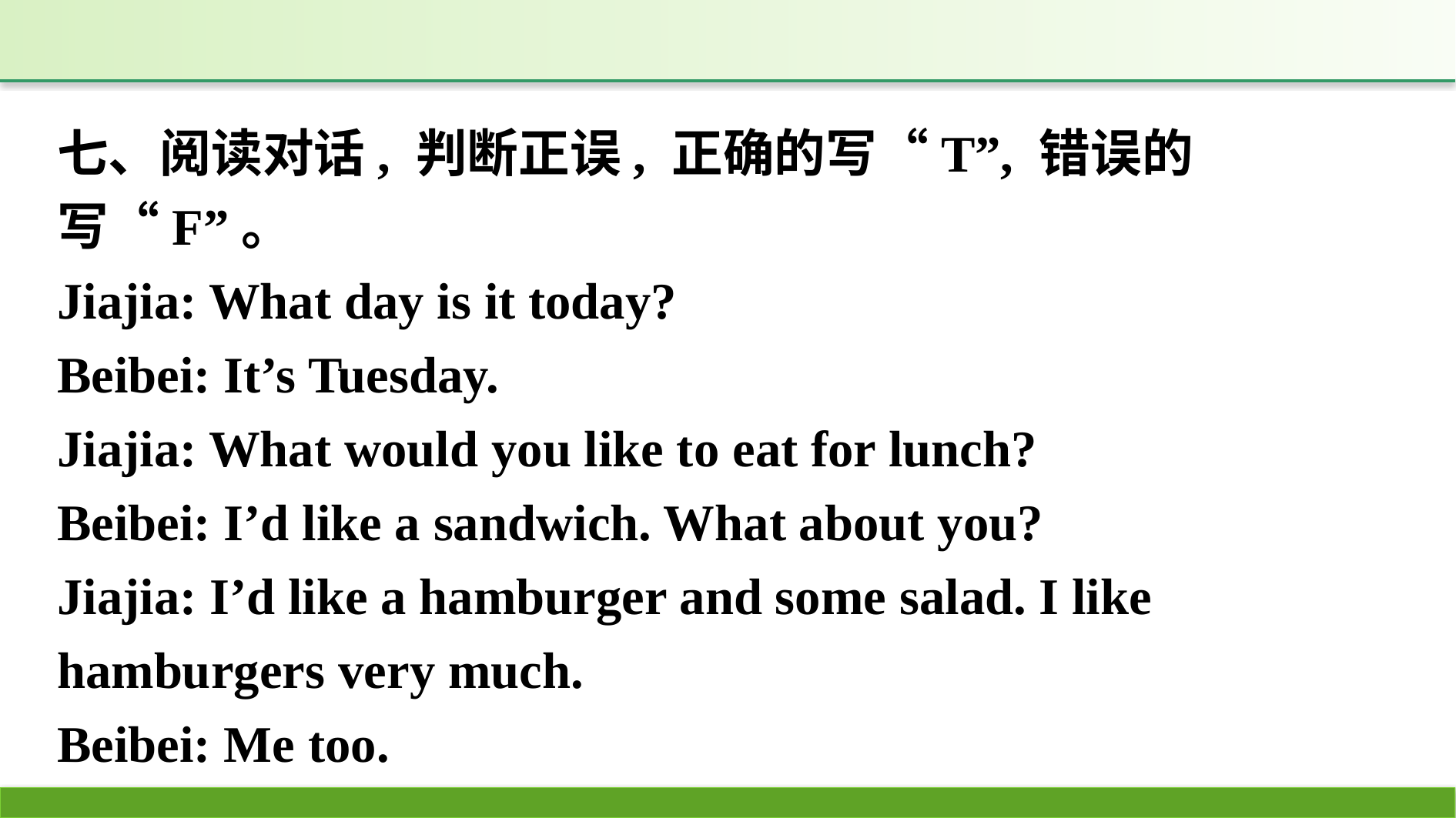

七、阅读对话, 判断正误, 正确的写“T”, 错误的写“F”。
Jiajia: What day is it today?
Beibei: It’s Tuesday.
Jiajia: What would you like to eat for lunch?
Beibei: I’d like a sandwich. What about you?
Jiajia: I’d like a hamburger and some salad. I like hamburgers very much.
Beibei: Me too.